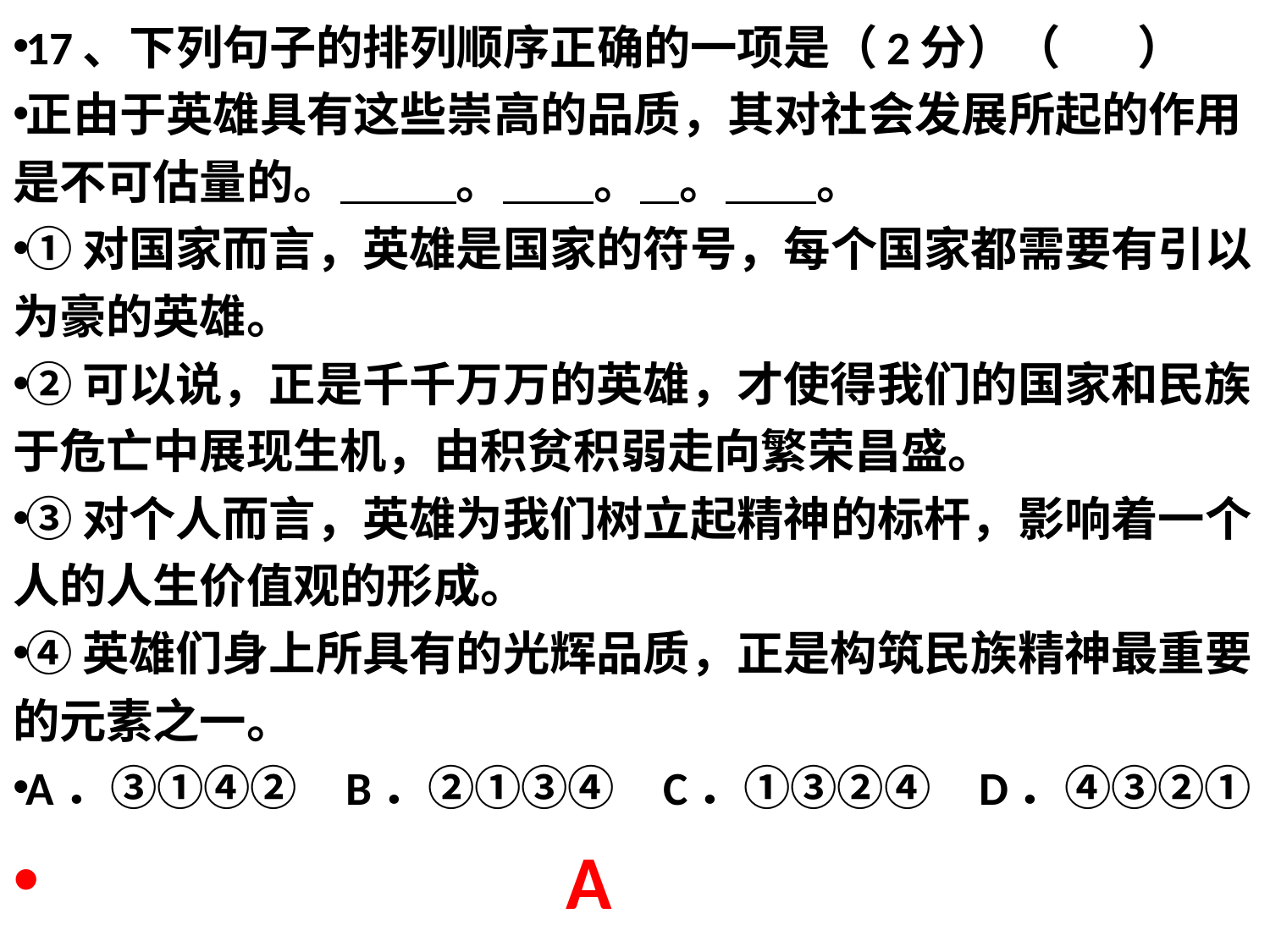

17、下列句子的排列顺序正确的一项是（2分）（      ）
正由于英雄具有这些崇高的品质，其对社会发展所起的作用是不可估量的。         。       。   。       。
①对国家而言，英雄是国家的符号，每个国家都需要有引以为豪的英雄。
②可以说，正是千千万万的英雄，才使得我们的国家和民族于危亡中展现生机，由积贫积弱走向繁荣昌盛。
③对个人而言，英雄为我们树立起精神的标杆，影响着一个人的人生价值观的形成。
④英雄们身上所具有的光辉品质，正是构筑民族精神最重要的元素之一。
A．③①④②   B．②①③④   C．①③②④   D．④③②①
                               A

#